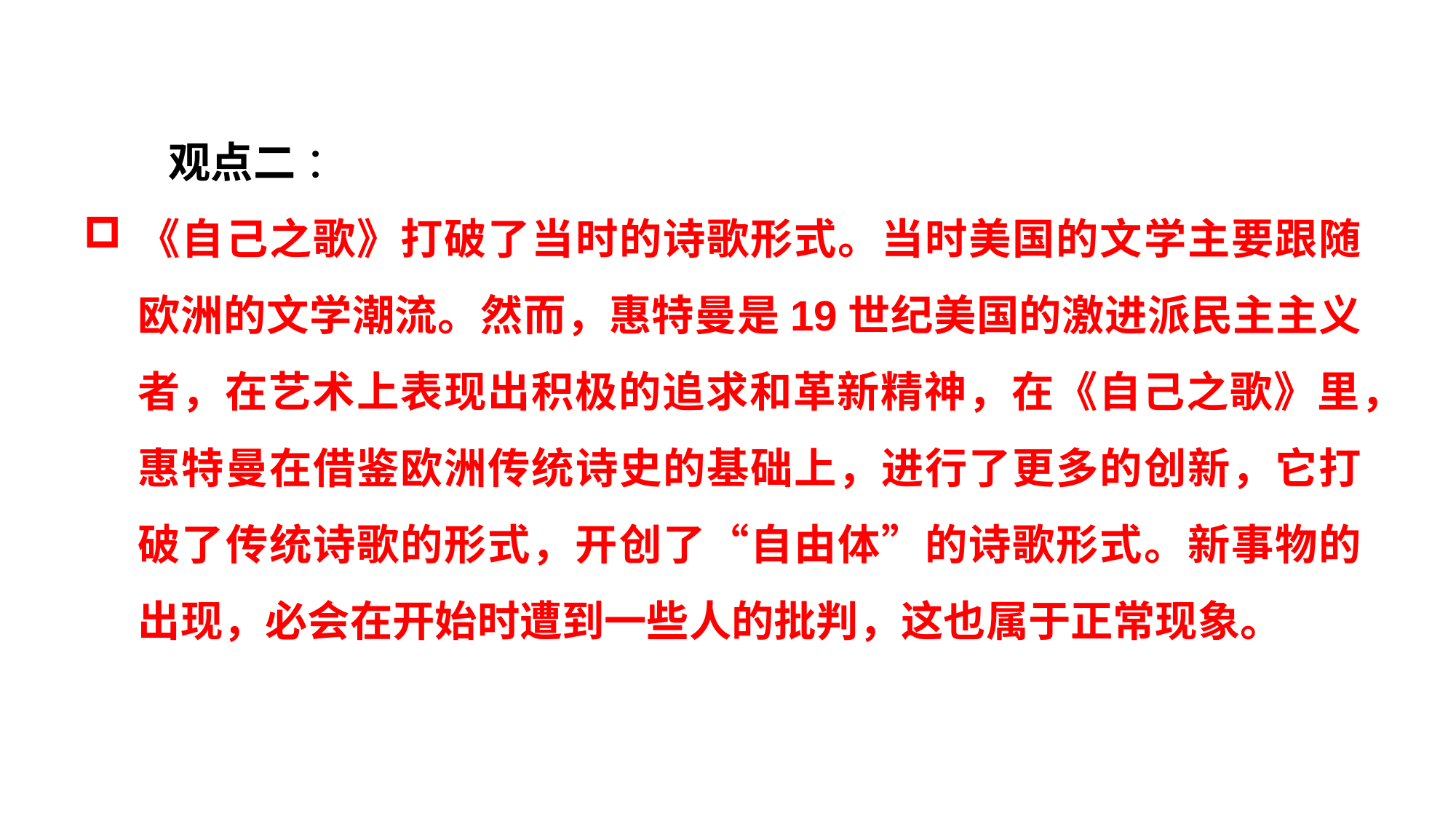

观点二 ：
《自己之歌》打破了当时的诗歌形式。当时美国的文学主要跟随欧洲的文学潮流。然而，惠特曼是19世纪美国的激进派民主主义者，在艺术上表现出积极的追求和革新精神，在《自己之歌》里，惠特曼在借鉴欧洲传统诗史的基础上，进行了更多的创新，它打破了传统诗歌的形式，开创了“自由体”的诗歌形式。新事物的出现，必会在开始时遭到一些人的批判，这也属于正常现象。